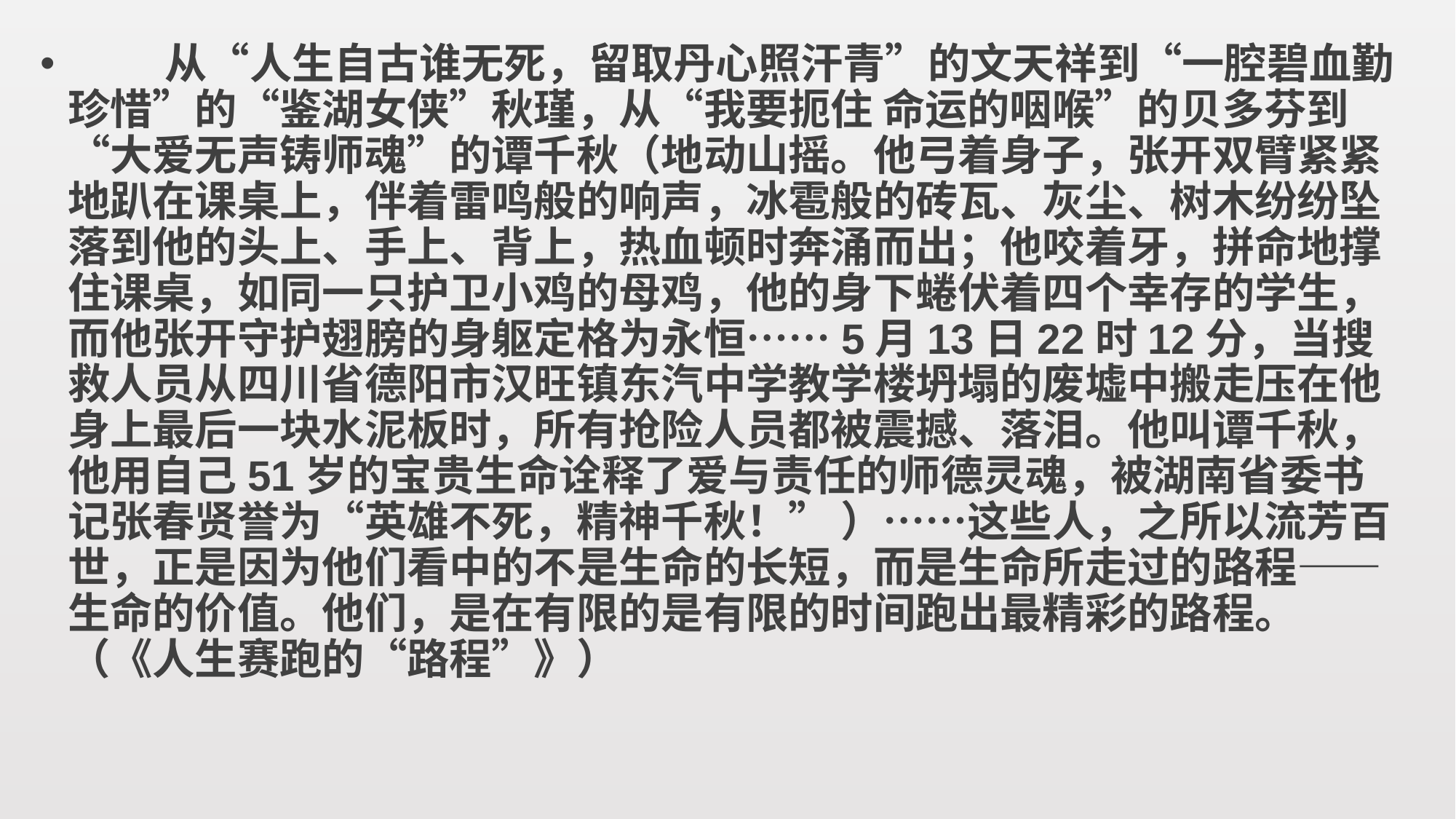

从“人生自古谁无死，留取丹心照汗青”的文天祥到“一腔碧血勤珍惜”的“鉴湖女侠”秋瑾，从“我要扼住 命运的咽喉”的贝多芬到“大爱无声铸师魂”的谭千秋（地动山摇。他弓着身子，张开双臂紧紧地趴在课桌上，伴着雷鸣般的响声，冰雹般的砖瓦、灰尘、树木纷纷坠落到他的头上、手上、背上，热血顿时奔涌而出；他咬着牙，拼命地撑住课桌，如同一只护卫小鸡的母鸡，他的身下蜷伏着四个幸存的学生，而他张开守护翅膀的身躯定格为永恒……5月13日22时12分，当搜救人员从四川省德阳市汉旺镇东汽中学教学楼坍塌的废墟中搬走压在他身上最后一块水泥板时，所有抢险人员都被震撼、落泪。他叫谭千秋，他用自己51岁的宝贵生命诠释了爱与责任的师德灵魂，被湖南省委书记张春贤誉为“英雄不死，精神千秋！” ）……这些人，之所以流芳百世，正是因为他们看中的不是生命的长短，而是生命所走过的路程——生命的价值。他们，是在有限的是有限的时间跑出最精彩的路程。（《人生赛跑的“路程”》）